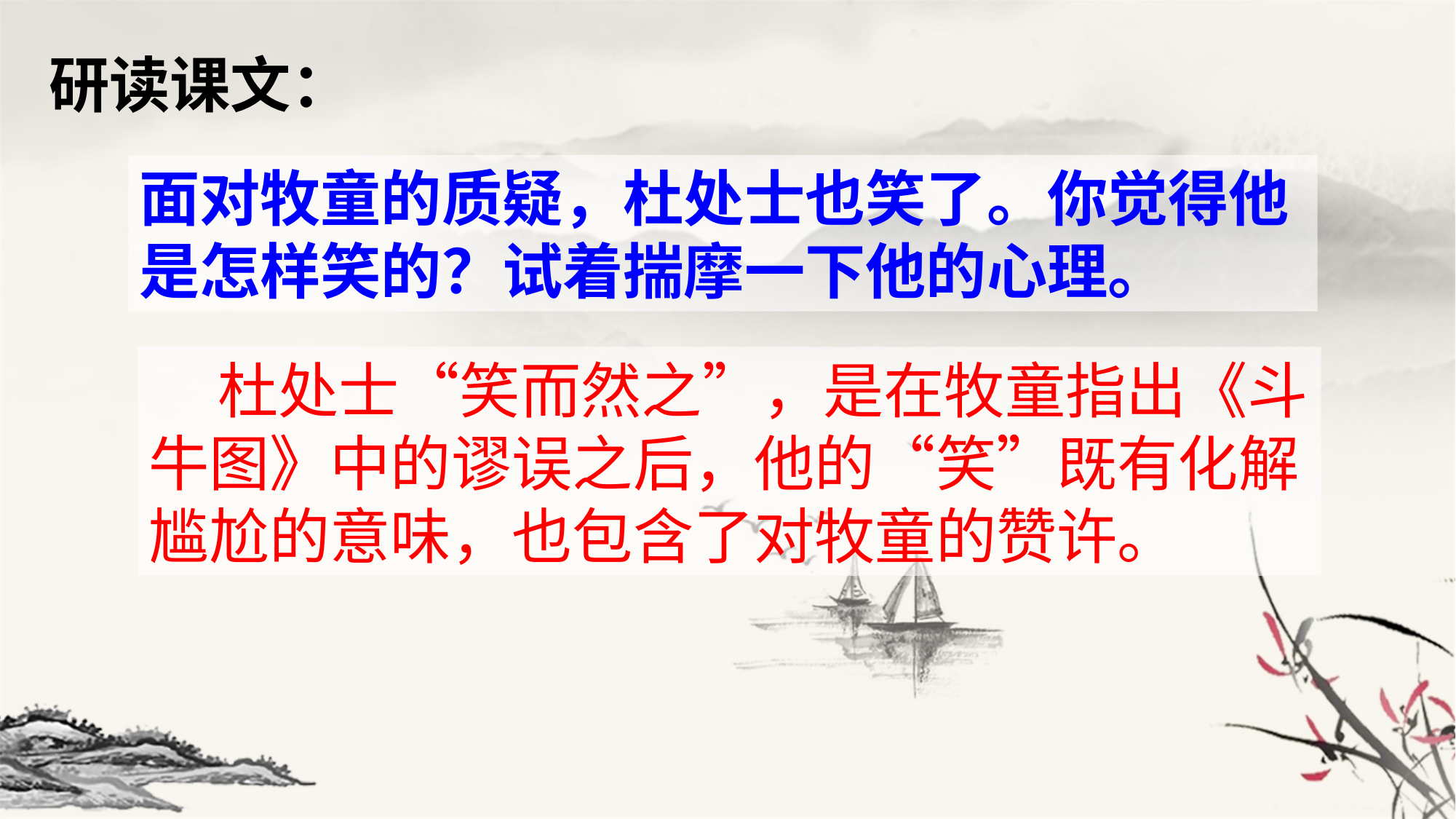

研读课文：
面对牧童的质疑，杜处士也笑了。你觉得他是怎样笑的？试着揣摩一下他的心理。
    杜处士“笑而然之”，是在牧童指出《斗牛图》中的谬误之后，他的“笑”既有化解尴尬的意味，也包含了对牧童的赞许。